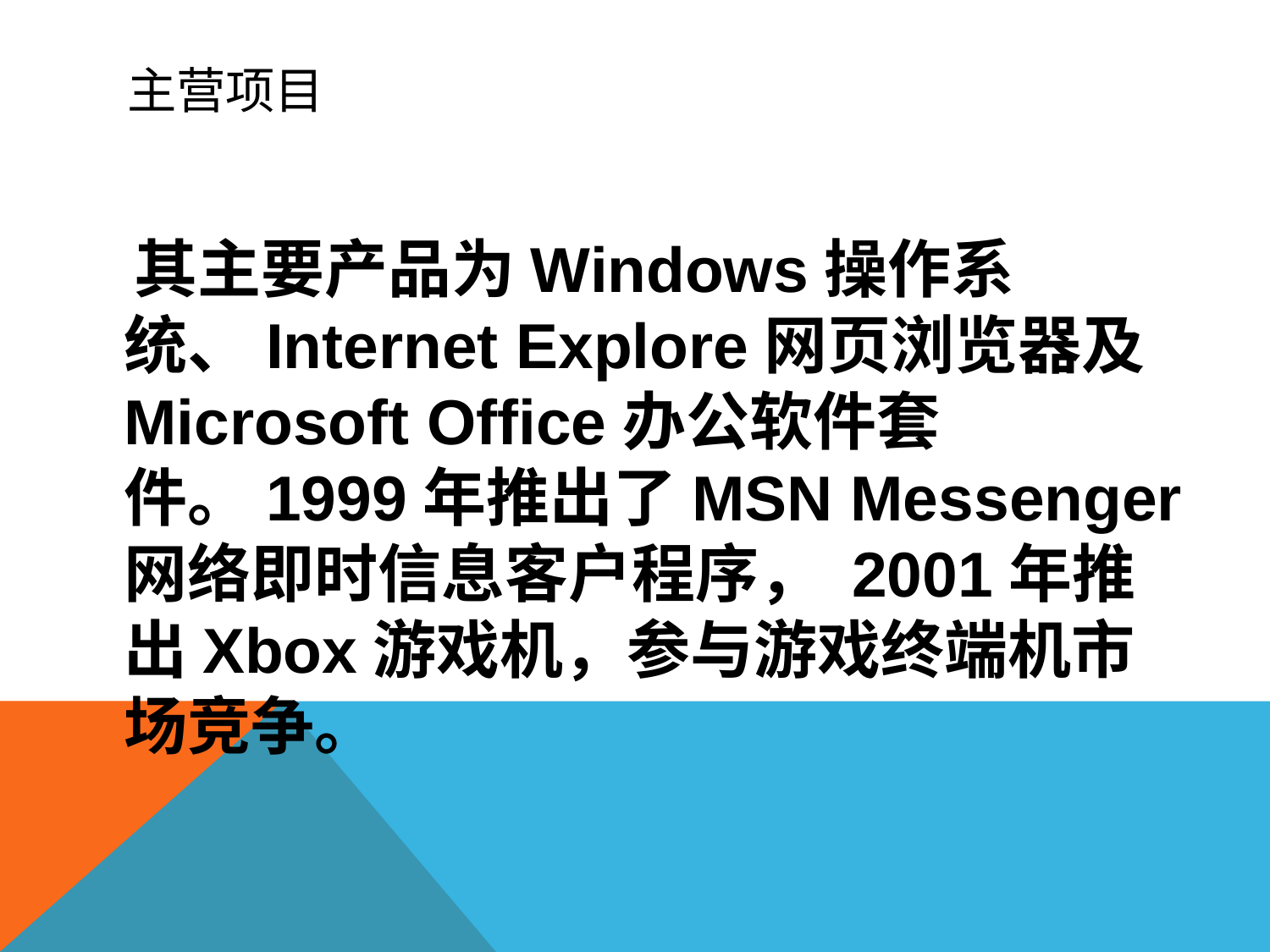

# 主营项目
   其主要产品为Windows操作系统、Internet Explore网页浏览器及Microsoft Office办公软件套件。1999年推出了MSN Messenger网络即时信息客户程序， 2001年推出Xbox游戏机，参与游戏终端机市场竞争。